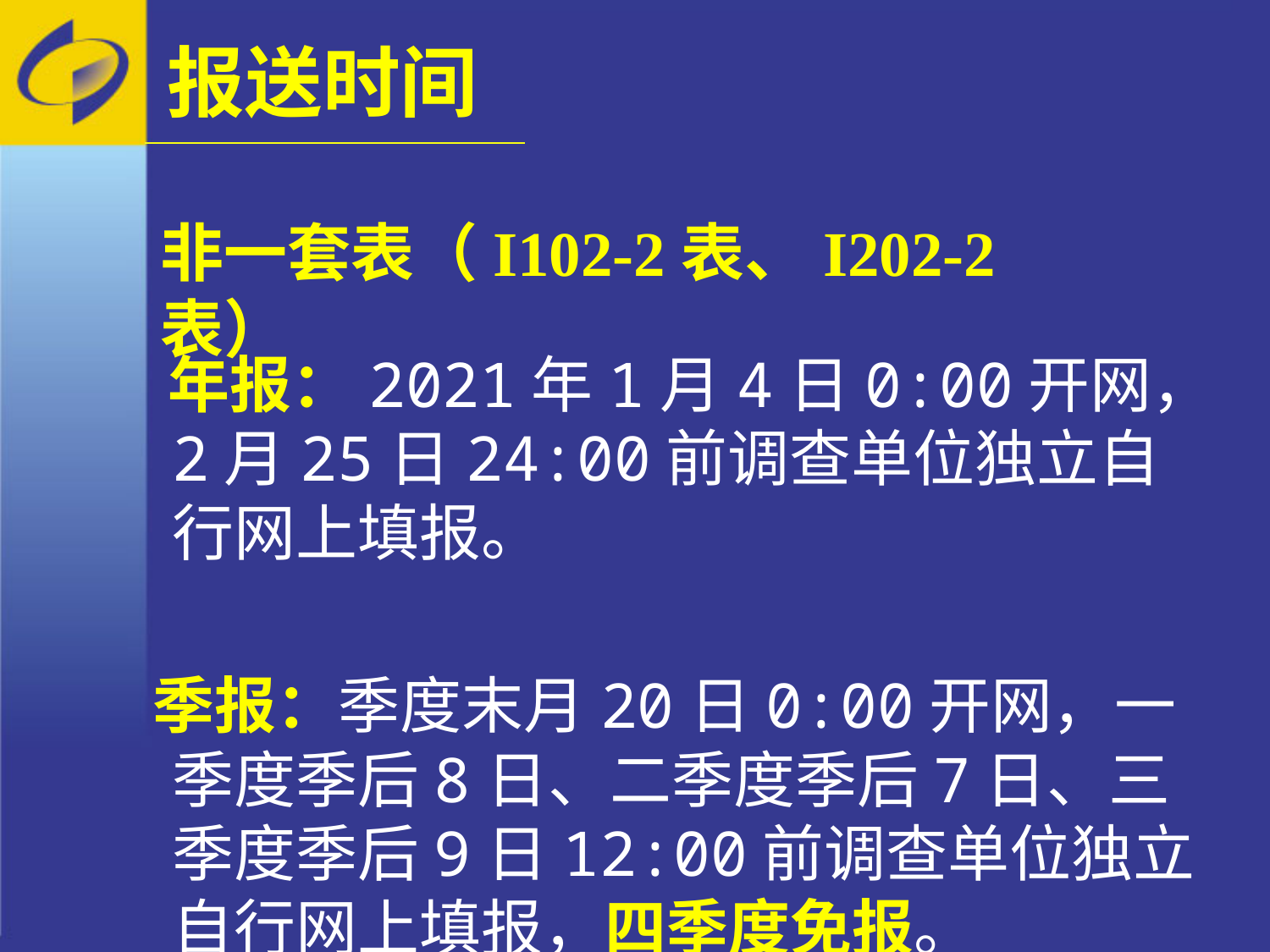

报送时间
非一套表（I102-2表、I202-2表）
  年报：2021年1月4日0:00开网，2月25日24:00前调查单位独立自行网上填报。

 季报：季度末月20日0:00开网，一季度季后8日、二季度季后7日、三季度季后9日12:00前调查单位独立自行网上填报，四季度免报。